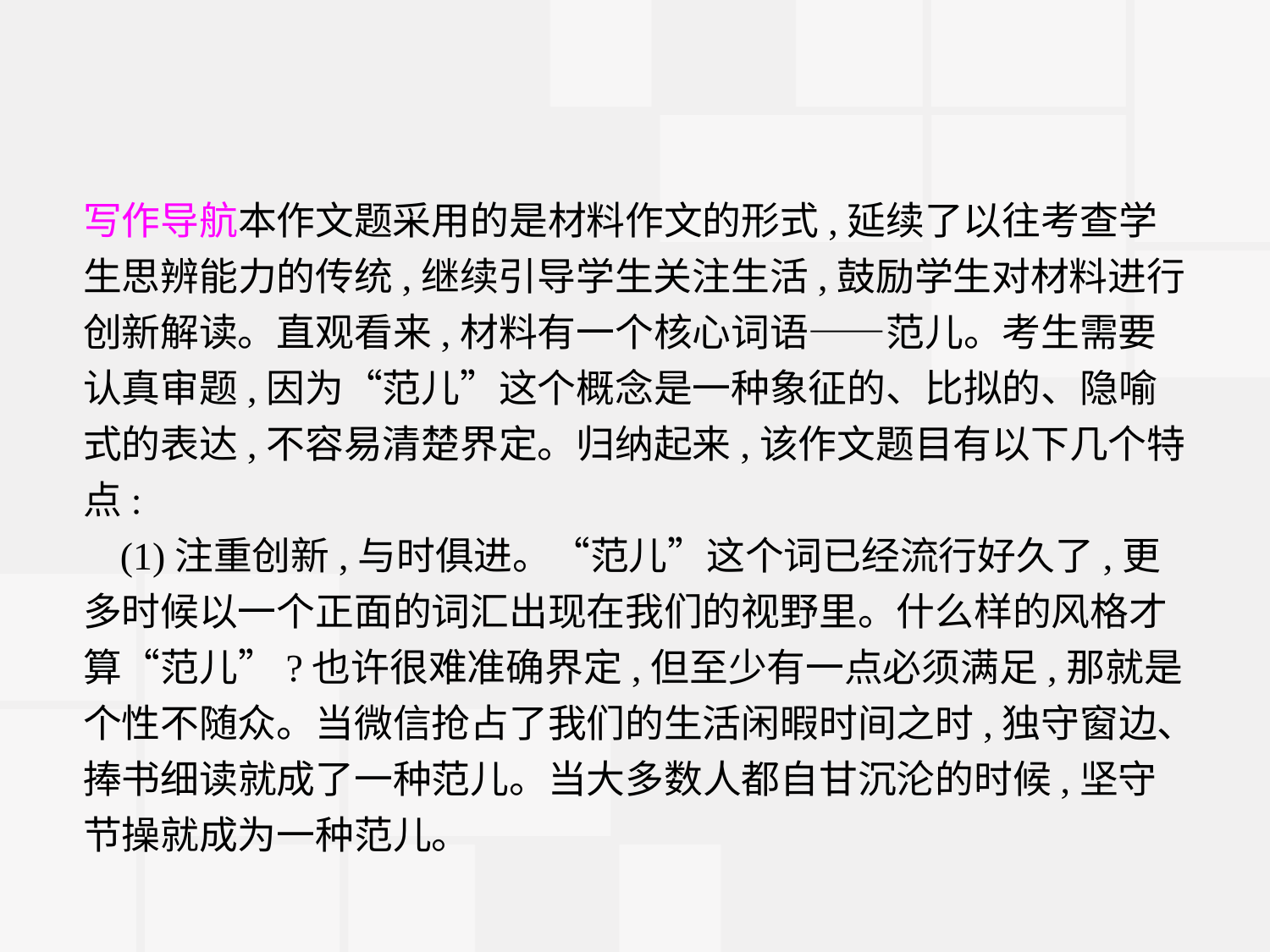

写作导航本作文题采用的是材料作文的形式,延续了以往考查学生思辨能力的传统,继续引导学生关注生活,鼓励学生对材料进行创新解读。直观看来,材料有一个核心词语——范儿。考生需要认真审题,因为“范儿”这个概念是一种象征的、比拟的、隐喻式的表达,不容易清楚界定。归纳起来,该作文题目有以下几个特点:
(1)注重创新,与时俱进。“范儿”这个词已经流行好久了,更多时候以一个正面的词汇出现在我们的视野里。什么样的风格才算“范儿”?也许很难准确界定,但至少有一点必须满足,那就是个性不随众。当微信抢占了我们的生活闲暇时间之时,独守窗边、捧书细读就成了一种范儿。当大多数人都自甘沉沦的时候,坚守节操就成为一种范儿。